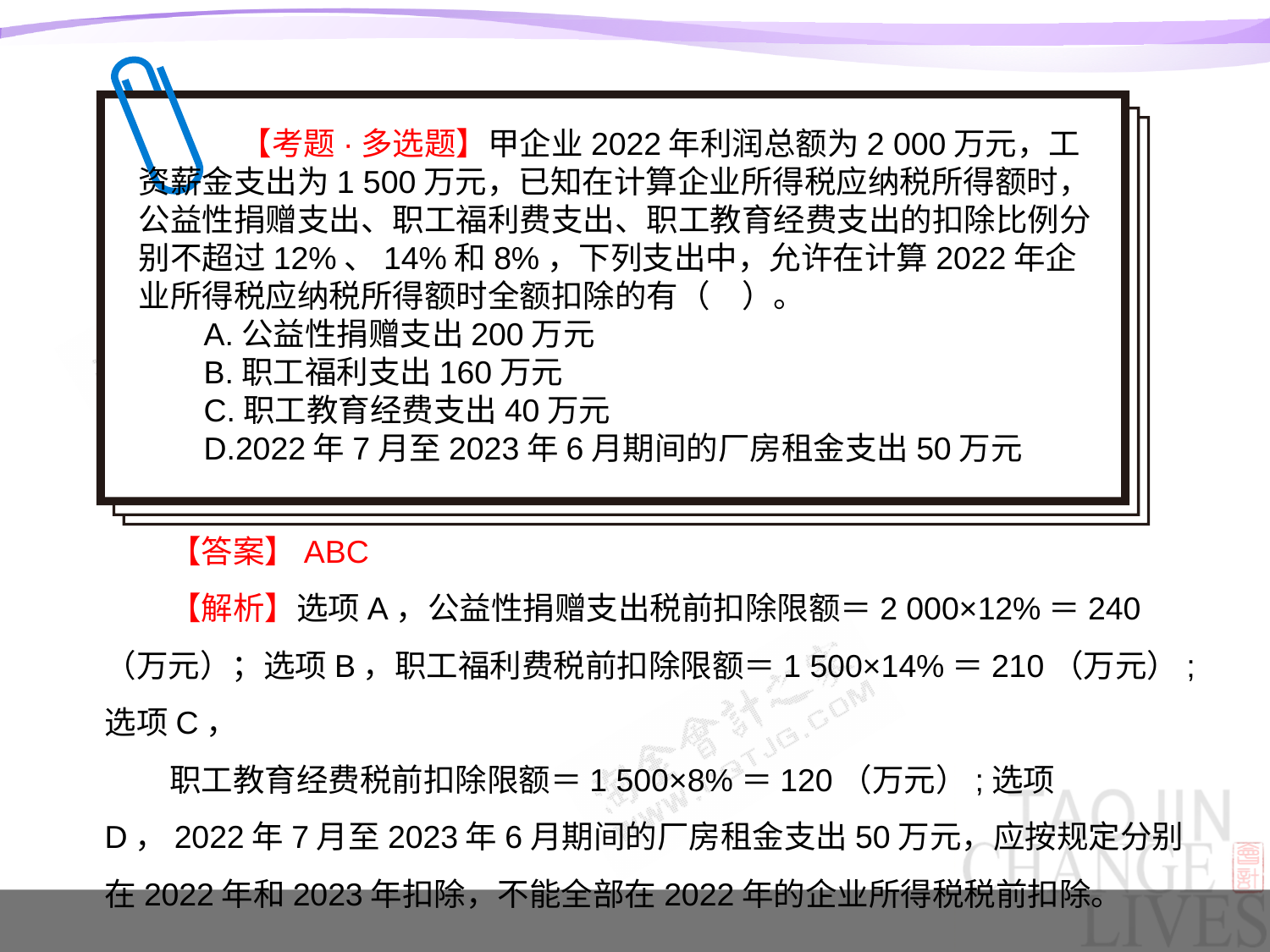

【考题·多选题】甲企业2022年利润总额为2 000万元，工资薪金支出为1 500万元，已知在计算企业所得税应纳税所得额时，公益性捐赠支出、职工福利费支出、职工教育经费支出的扣除比例分别不超过12%、14%和8%，下列支出中，允许在计算2022年企业所得税应纳税所得额时全额扣除的有（　）。
A.公益性捐赠支出200万元
B.职工福利支出160万元
C.职工教育经费支出40万元
D.2022年7月至2023年6月期间的厂房租金支出50万元

【答案】ABC
【解析】选项A，公益性捐赠支出税前扣除限额＝2 000×12%＝240（万元）；选项B，职工福利费税前扣除限额＝1 500×14%＝210（万元）;选项C，
职工教育经费税前扣除限额＝1 500×8%＝120（万元）;选项D，2022年7月至2023年6月期间的厂房租金支出50万元，应按规定分别在2022年和2023年扣除，不能全部在2022年的企业所得税税前扣除。